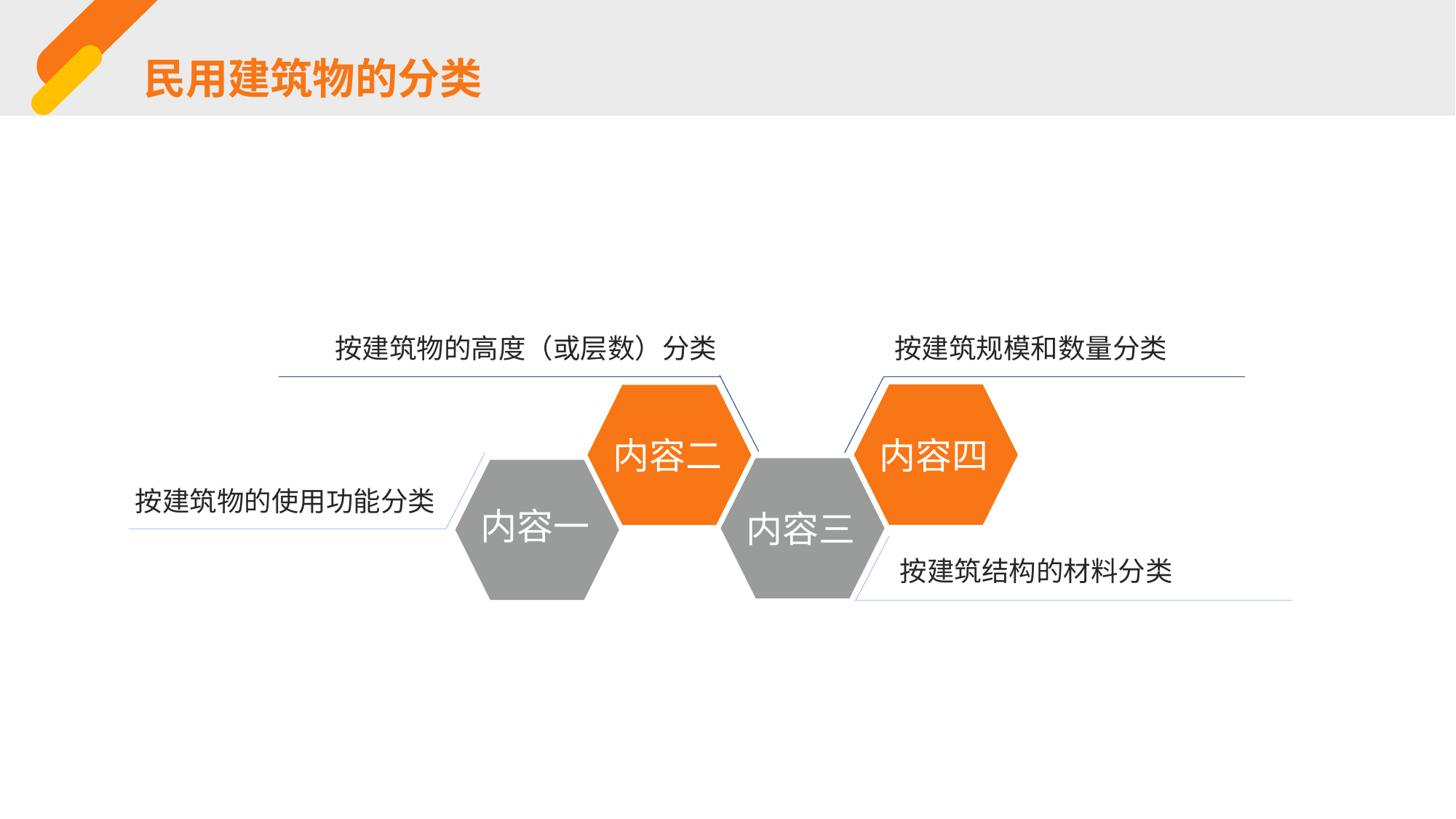

民用建筑物的分类
按建筑物的高度（或层数）分类
按建筑规模和数量分类

内容四
内容二

按建筑物的使用功能分类
内容一
内容三
按建筑结构的材料分类